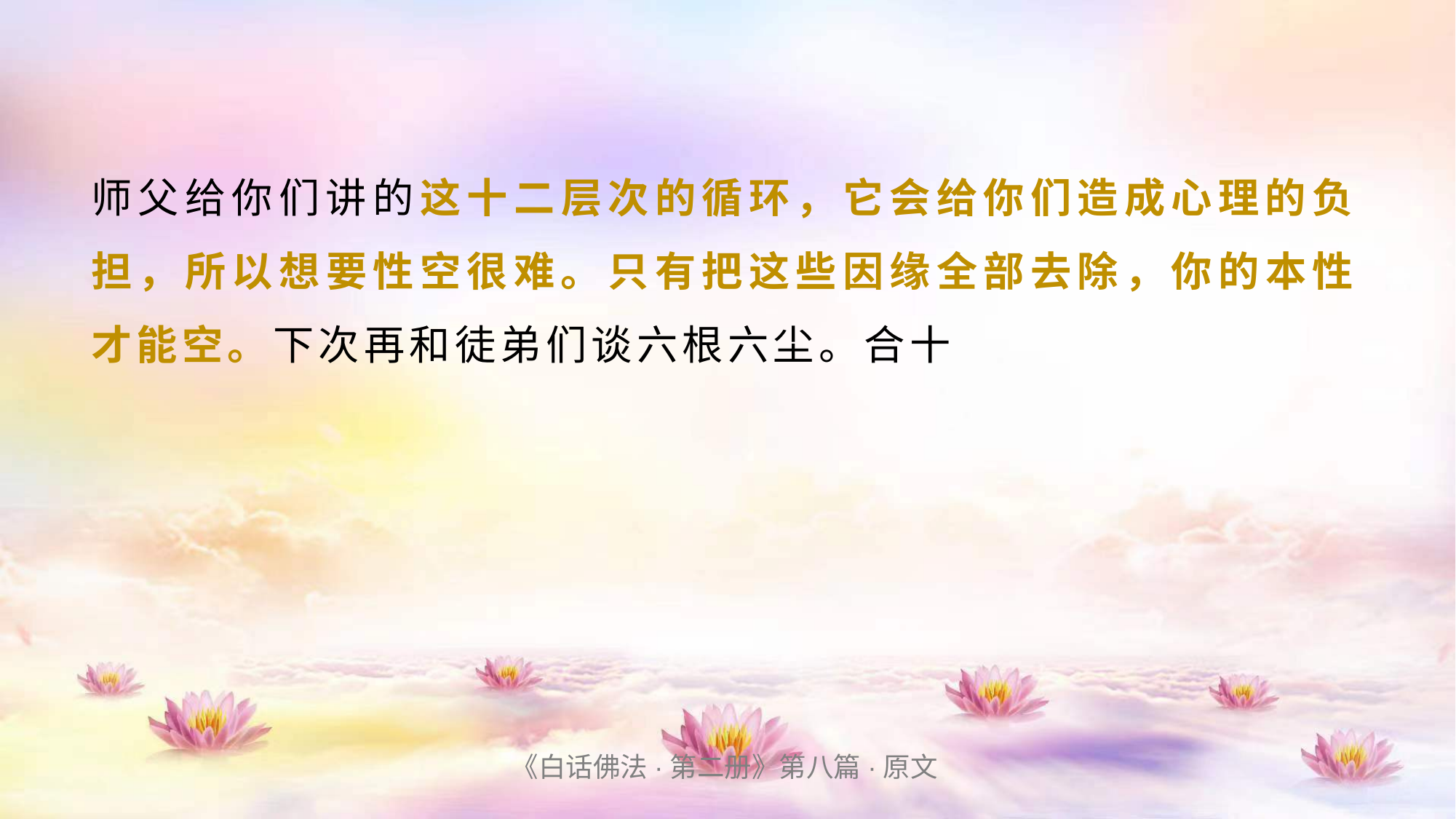

# 师父给你们讲的这十二层次的循环，它会给你们造成心理的负担，所以想要性空很难。只有把这些因缘全部去除，你的本性才能空。下次再和徒弟们谈六根六尘。合十
《白话佛法·第二册》第八篇·原文